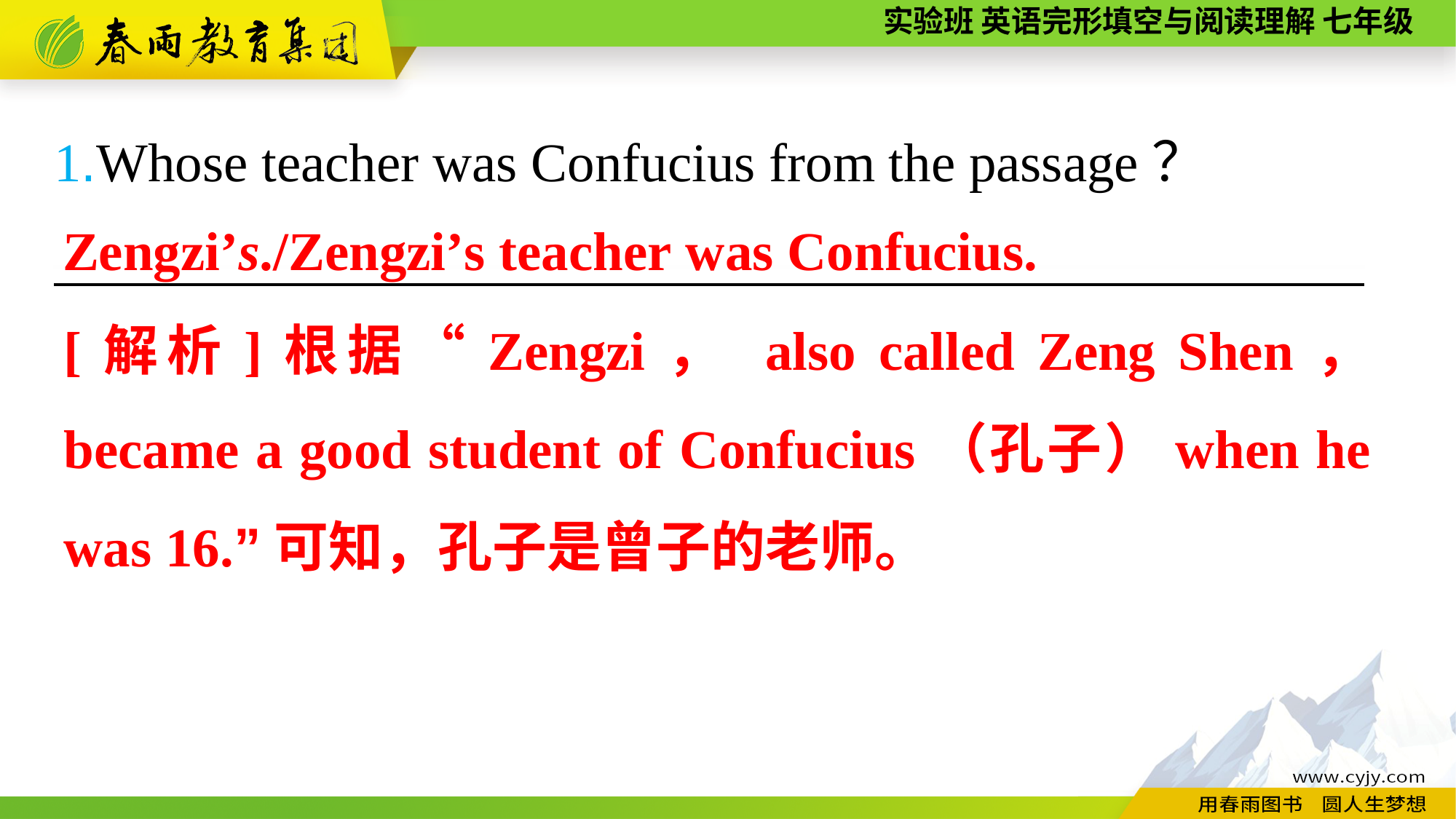

1.Whose teacher was Confucius from the passage？
————————————————————————
Zengzi’s./Zengzi’s teacher was Confucius.
[解析]根据“Zengzi， also called Zeng Shen， became a good student of Confucius（孔子）when he was 16.”可知，孔子是曾子的老师。